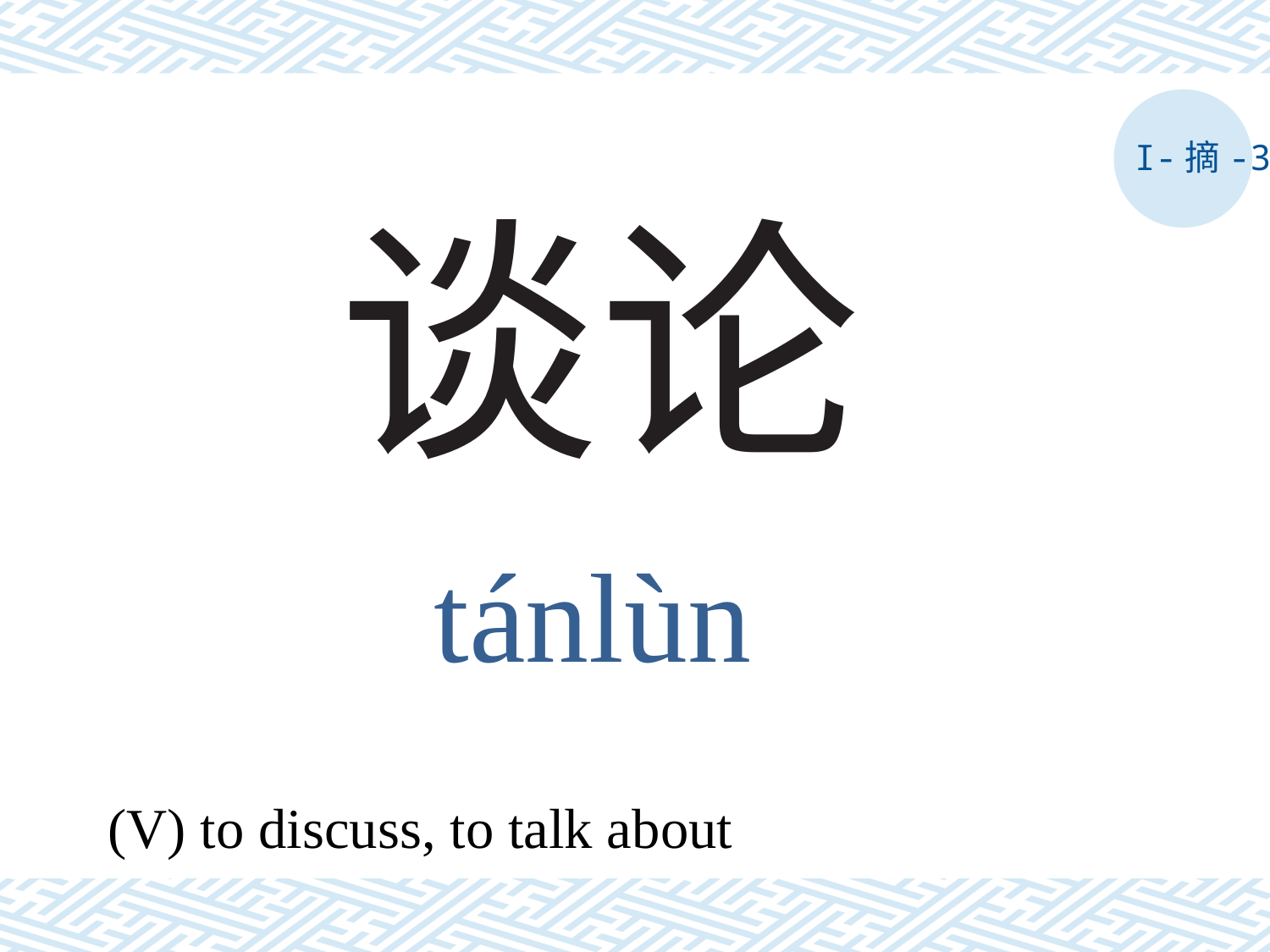

I-摘-3

# 谈论
tánlùn
(V) to discuss, to talk about